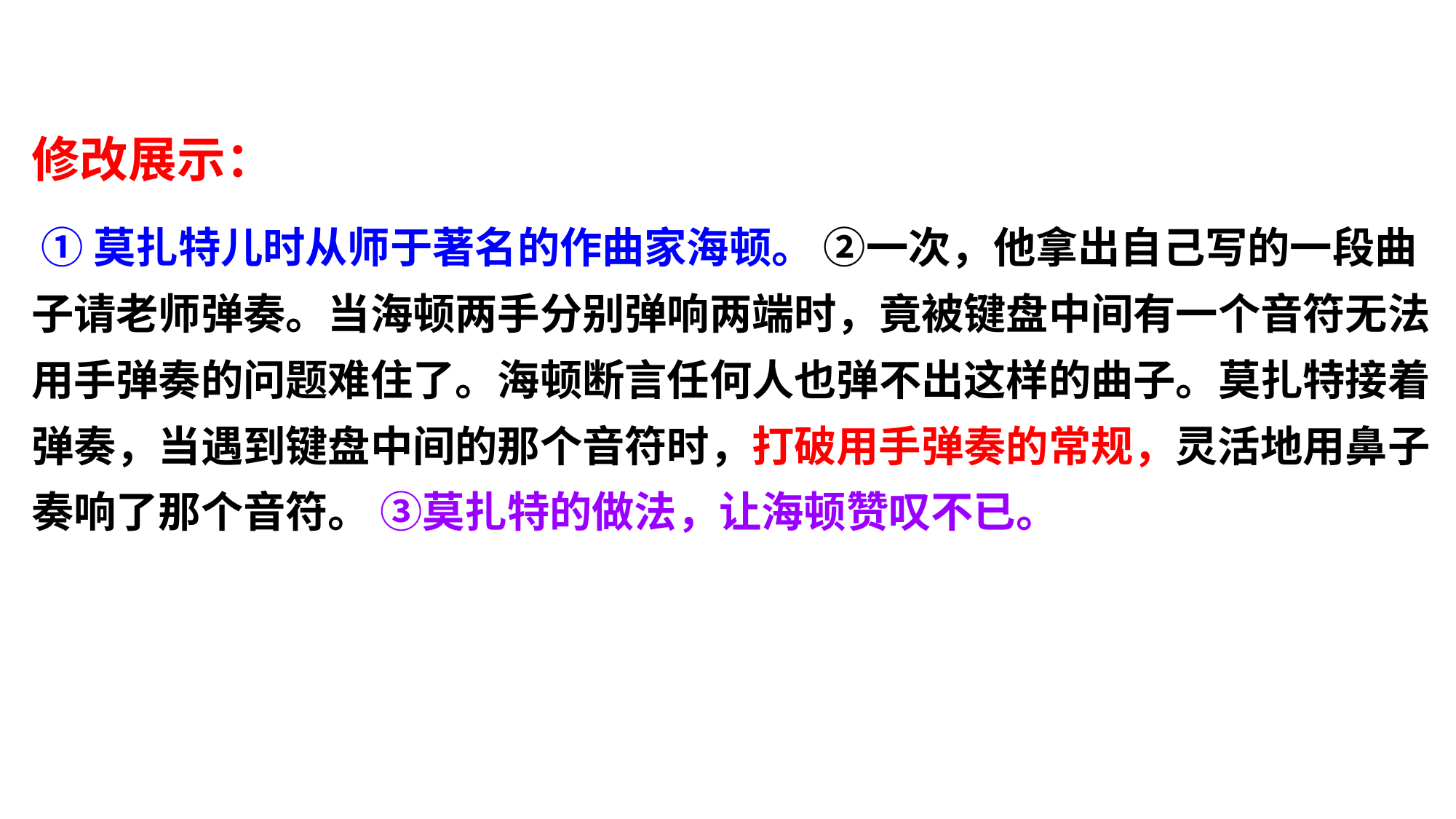

修改展示：
 ①莫扎特儿时从师于著名的作曲家海顿。 ②一次，他拿出自己写的一段曲子请老师弹奏。当海顿两手分别弹响两端时，竟被键盘中间有一个音符无法用手弹奏的问题难住了。海顿断言任何人也弹不出这样的曲子。莫扎特接着弹奏，当遇到键盘中间的那个音符时，打破用手弹奏的常规，灵活地用鼻子奏响了那个音符。 ③莫扎特的做法，让海顿赞叹不已。